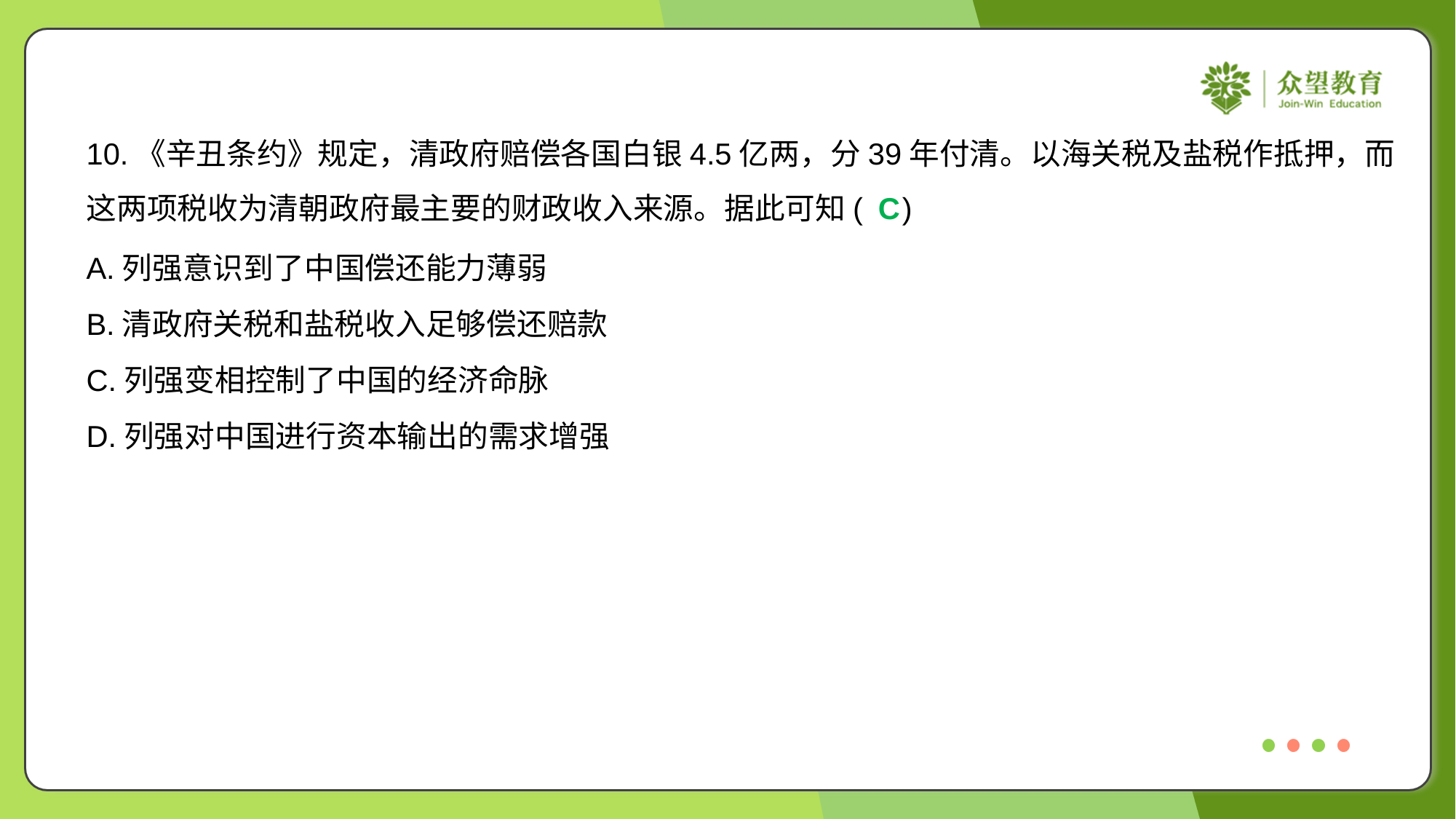

10.《辛丑条约》规定，清政府赔偿各国白银4.5亿两，分39年付清。以海关税及盐税作抵押，而
这两项税收为清朝政府最主要的财政收入来源。据此可知(     )
C
A.列强意识到了中国偿还能力薄弱
B.清政府关税和盐税收入足够偿还赔款
C.列强变相控制了中国的经济命脉
D.列强对中国进行资本输出的需求增强